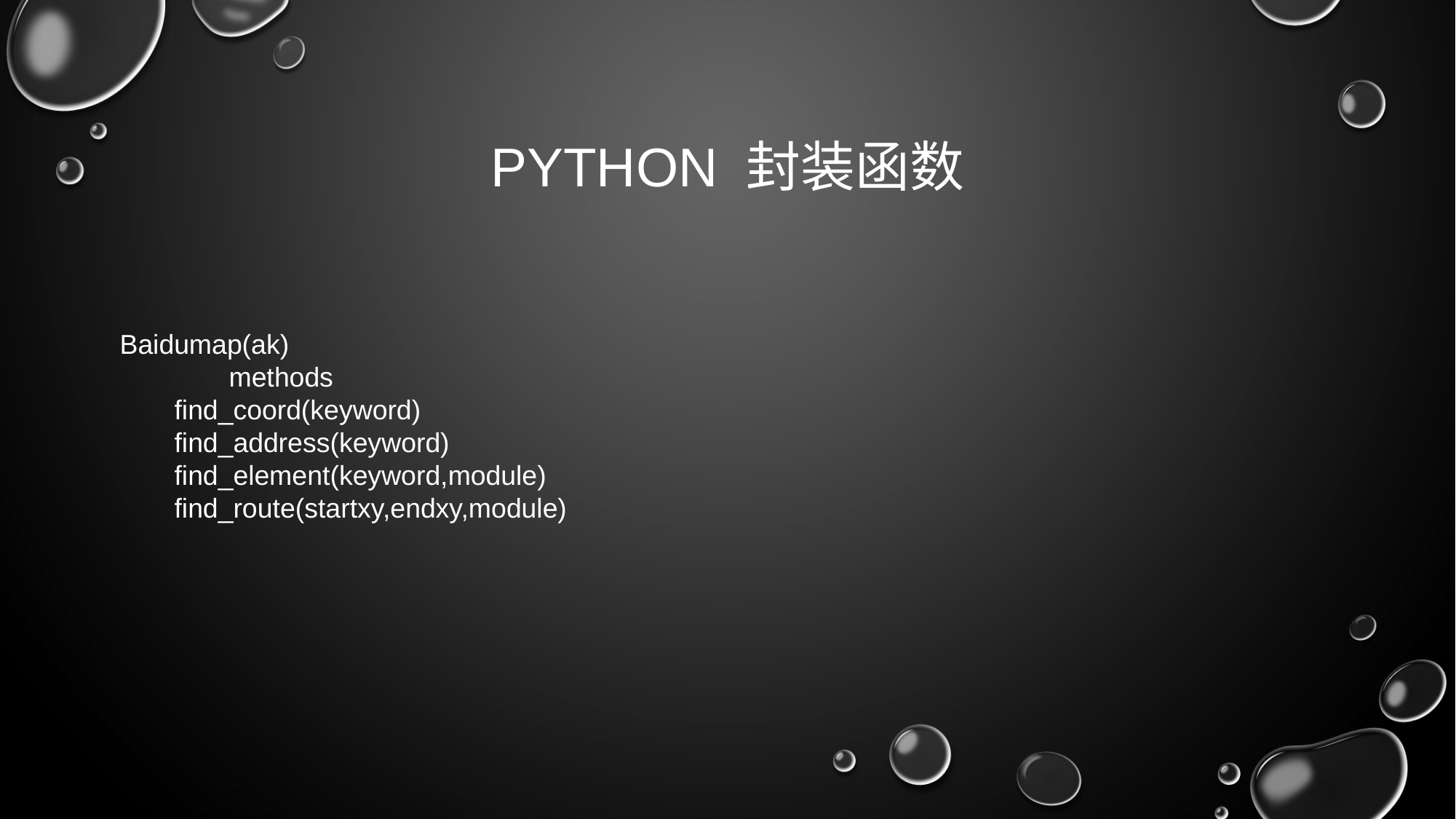

# Python 封装函数

Baidumap(ak)
	methods
find_coord(keyword)
find_address(keyword)
find_element(keyword,module)
find_route(startxy,endxy,module)